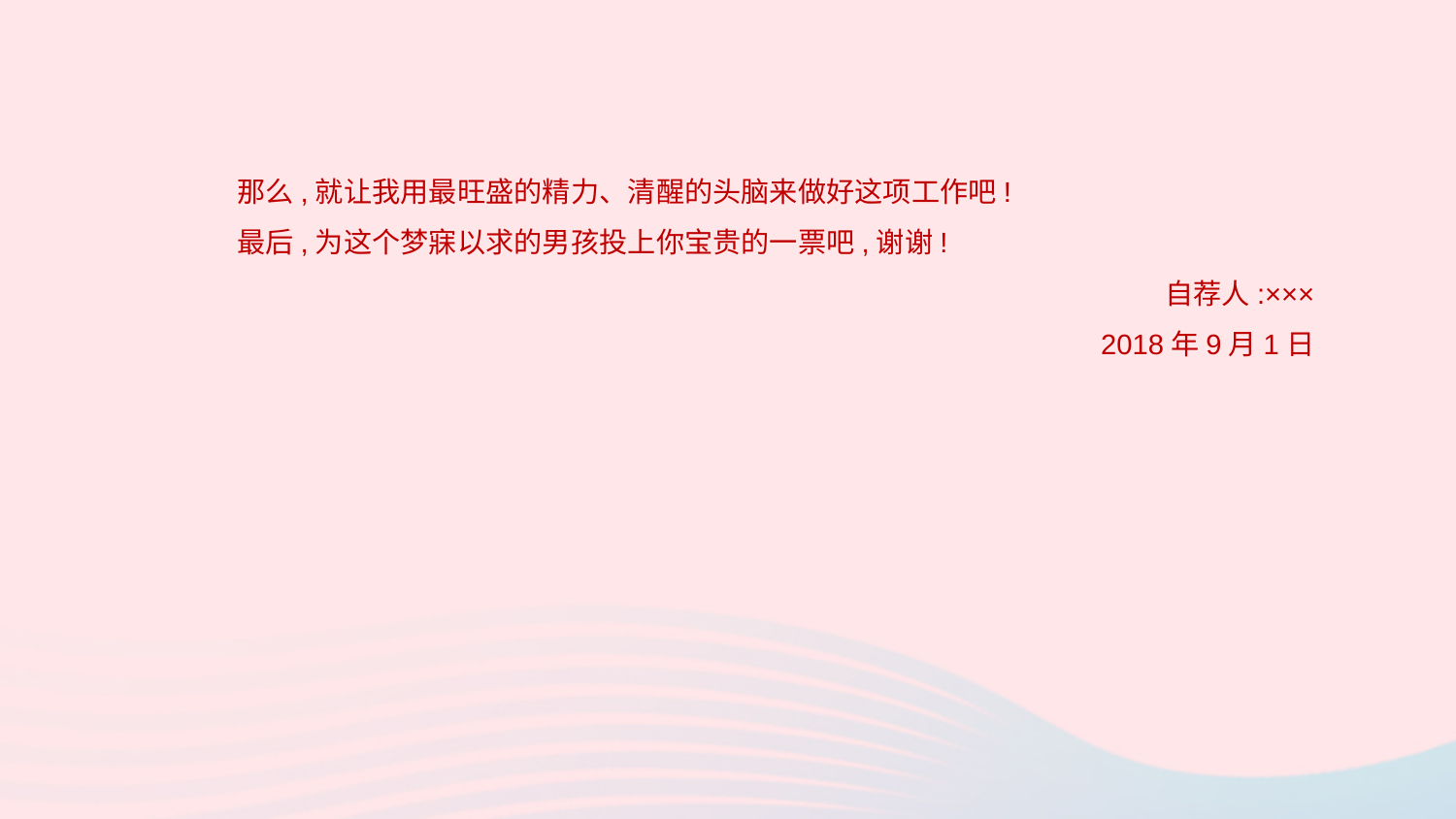

那么,就让我用最旺盛的精力、清醒的头脑来做好这项工作吧!
最后,为这个梦寐以求的男孩投上你宝贵的一票吧,谢谢!
自荐人:×××
2018年9月1日